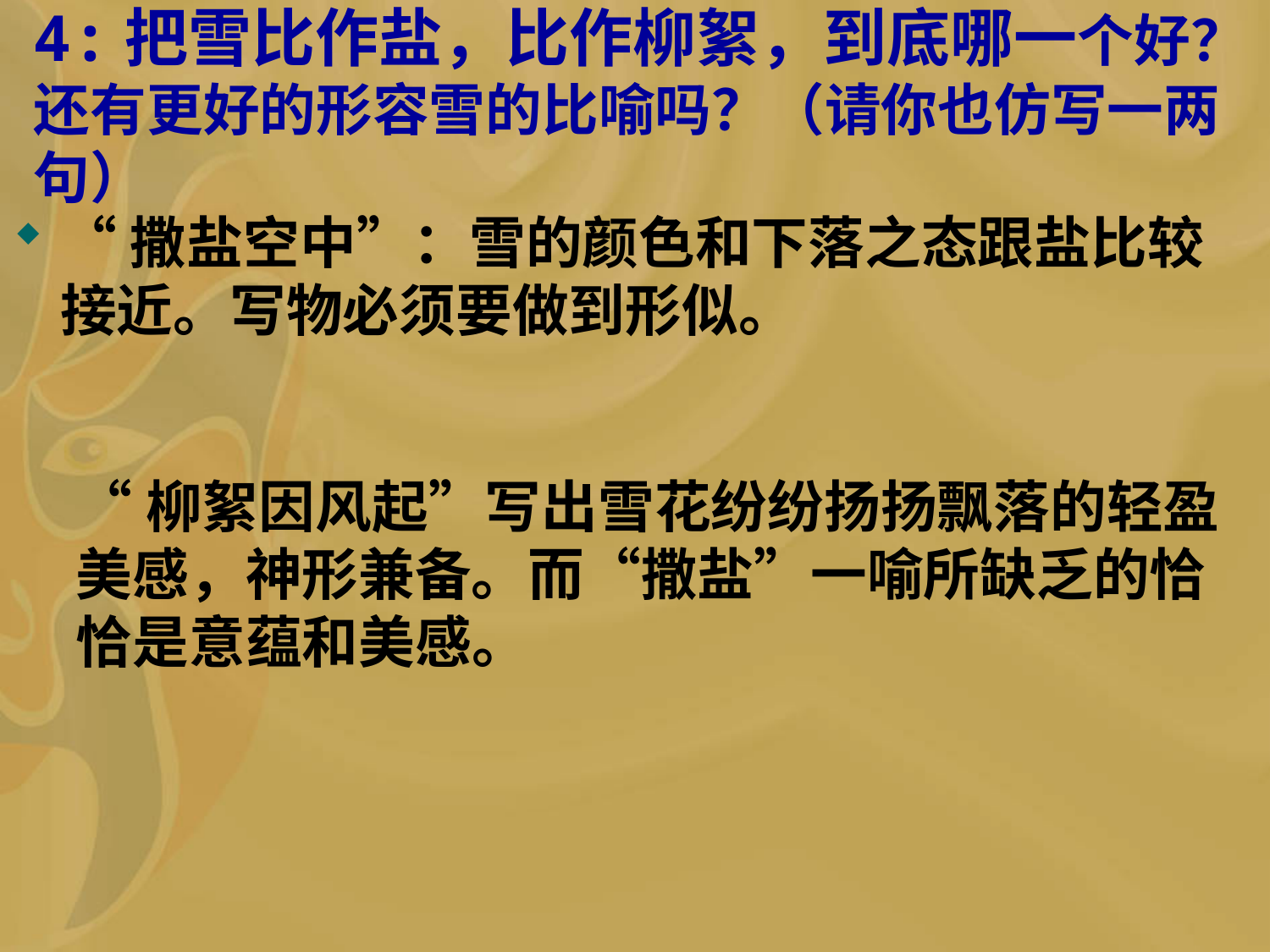

# 4:把雪比作盐，比作柳絮，到底哪一个好？ 还有更好的形容雪的比喻吗？（请你也仿写一两句）
“撒盐空中”：雪的颜色和下落之态跟盐比较接近。写物必须要做到形似。
“柳絮因风起”写出雪花纷纷扬扬飘落的轻盈美感，神形兼备。而“撒盐”一喻所缺乏的恰恰是意蕴和美感。